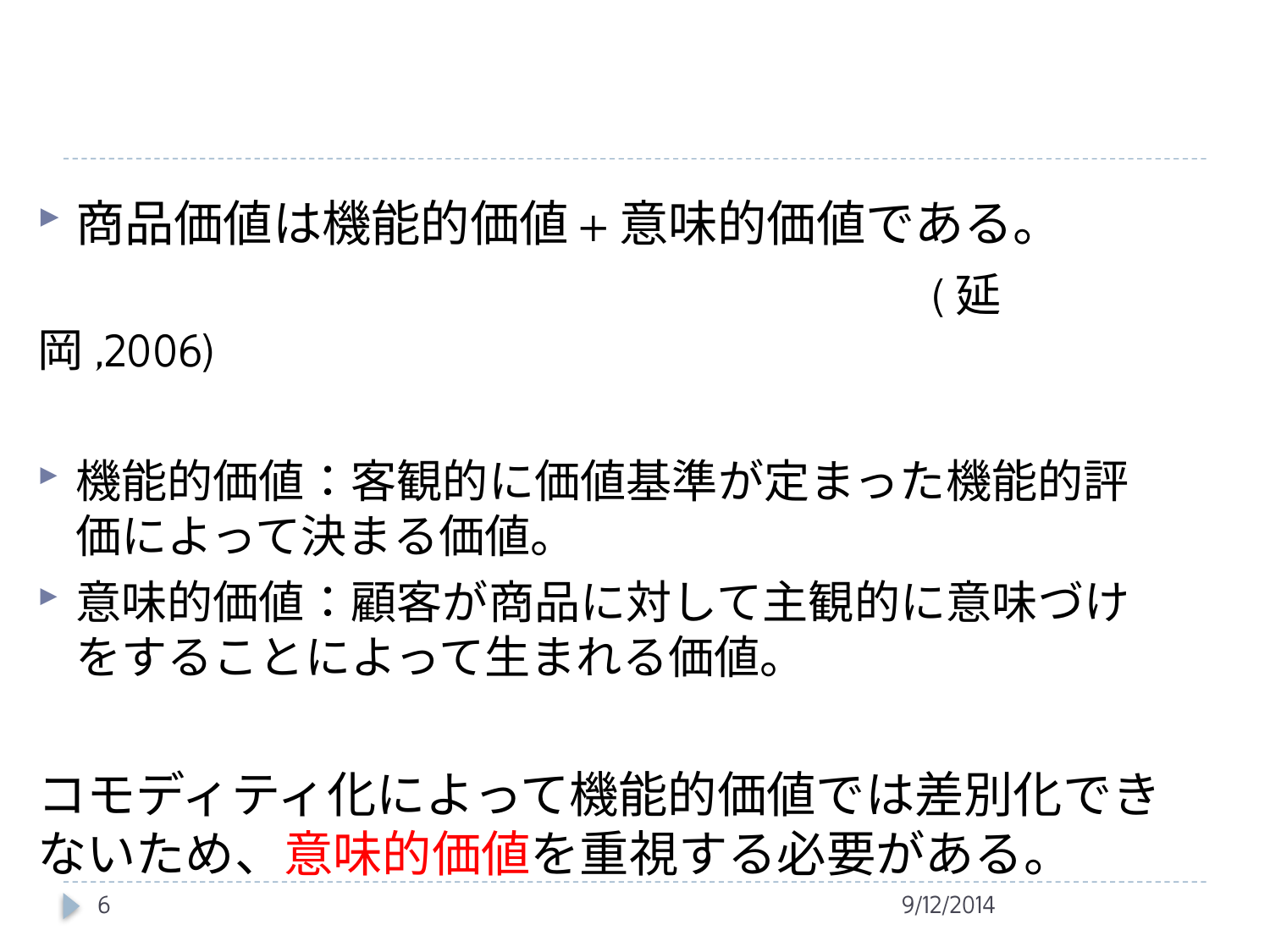

商品価値は機能的価値+意味的価値である。
　　　　　　　　　　　　　　　　　　(延岡,2006)

機能的価値：客観的に価値基準が定まった機能的評価によって決まる価値。
意味的価値：顧客が商品に対して主観的に意味づけをすることによって生まれる価値。

コモディティ化によって機能的価値では差別化できないため、意味的価値を重視する必要がある。

6
9/12/2014